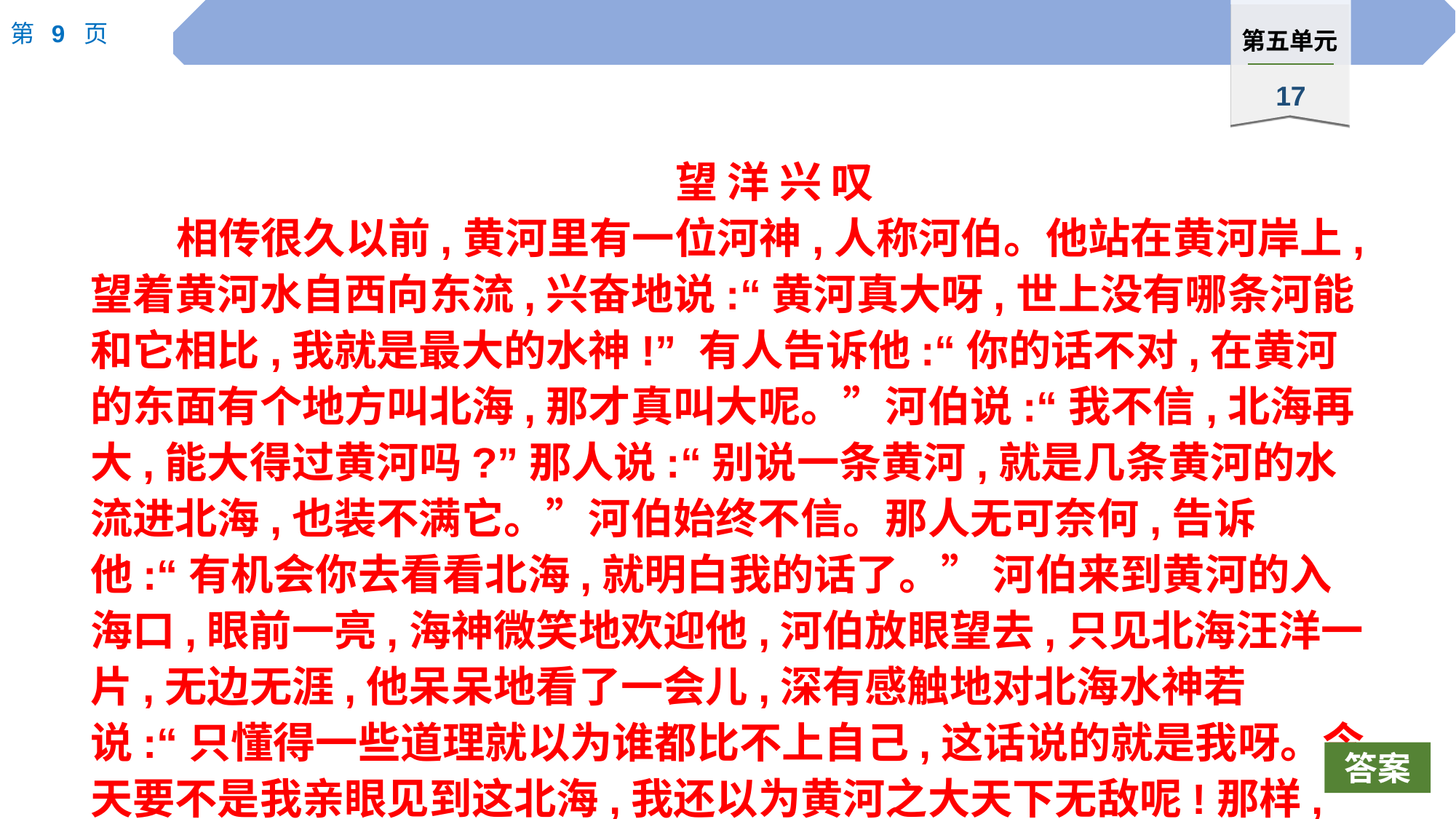

望 洋 兴 叹
相传很久以前,黄河里有一位河神,人称河伯。他站在黄河岸上,望着黄河水自西向东流,兴奋地说:“黄河真大呀,世上没有哪条河能和它相比,我就是最大的水神!” 有人告诉他:“你的话不对,在黄河的东面有个地方叫北海,那才真叫大呢。”河伯说:“我不信,北海再大,能大得过黄河吗?”那人说:“别说一条黄河,就是几条黄河的水流进北海,也装不满它。”河伯始终不信。那人无可奈何,告诉他:“有机会你去看看北海,就明白我的话了。” 河伯来到黄河的入海口,眼前一亮,海神微笑地欢迎他,河伯放眼望去,只见北海汪洋一片,无边无涯,他呆呆地看了一会儿,深有感触地对北海水神若说:“只懂得一些道理就以为谁都比不上自己,这话说的就是我呀。今天要不是我亲眼见到这北海,我还以为黄河之大天下无敌呢!那样,岂不被有见识的人永远笑话。”
答案